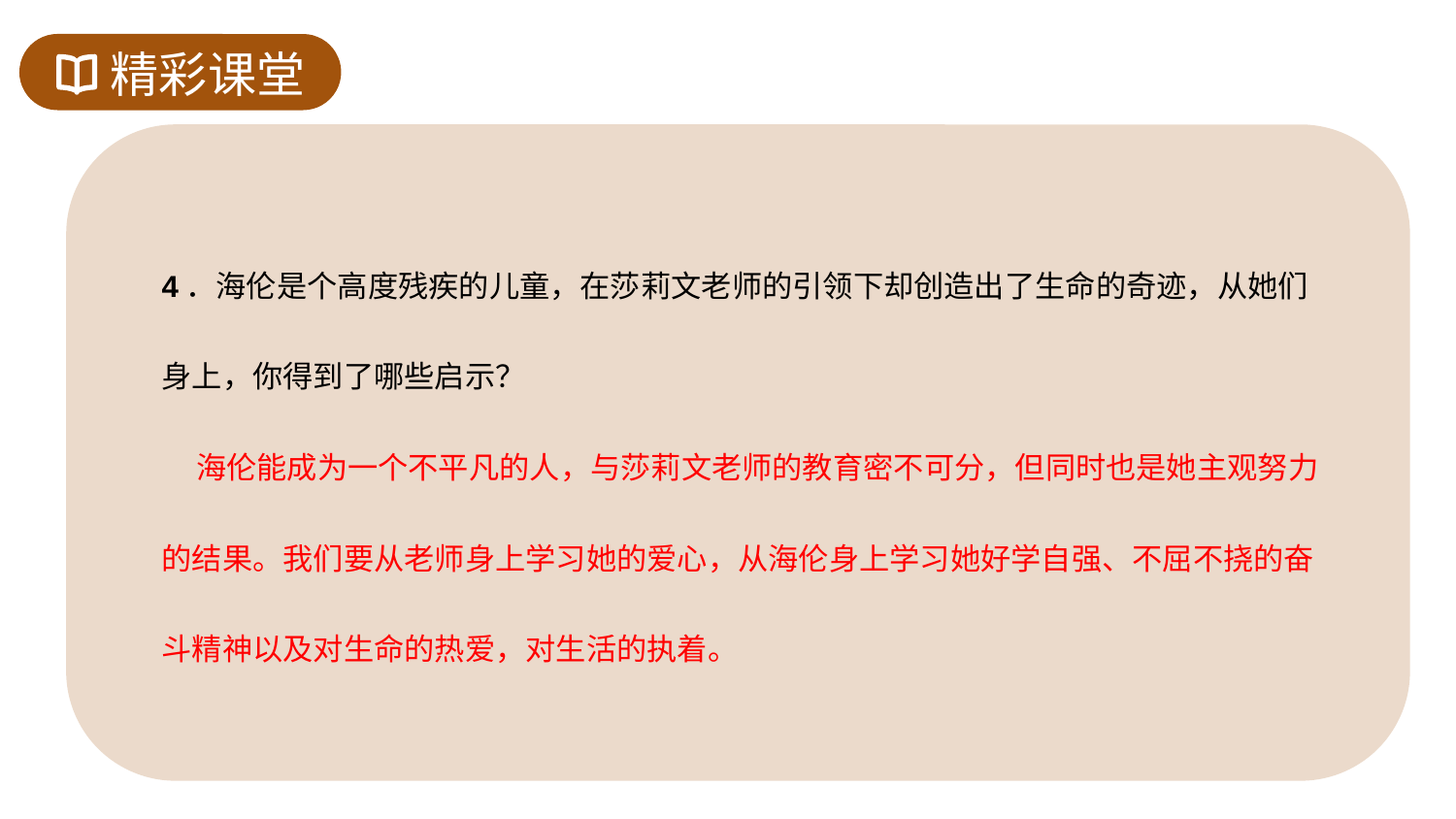

精彩课堂

4．海伦是个高度残疾的儿童，在莎莉文老师的引领下却创造出了生命的奇迹，从她们身上，你得到了哪些启示？
    海伦能成为一个不平凡的人，与莎莉文老师的教育密不可分，但同时也是她主观努力的结果。我们要从老师身上学习她的爱心，从海伦身上学习她好学自强、不屈不挠的奋斗精神以及对生命的热爱，对生活的执着。